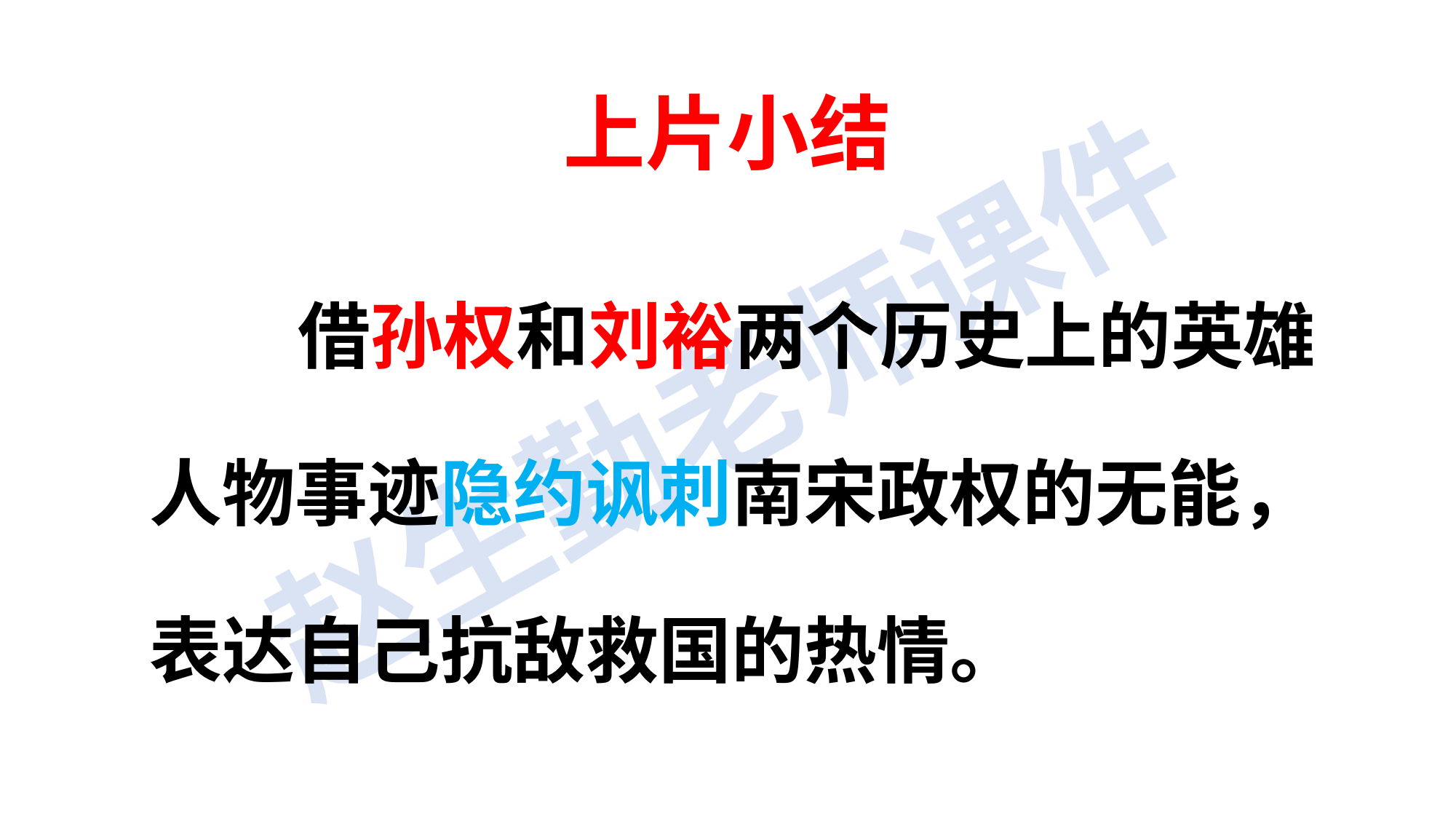

上片小结
         借孙权和刘裕两个历史上的英雄人物事迹隐约讽刺南宋政权的无能，表达自己抗敌救国的热情。